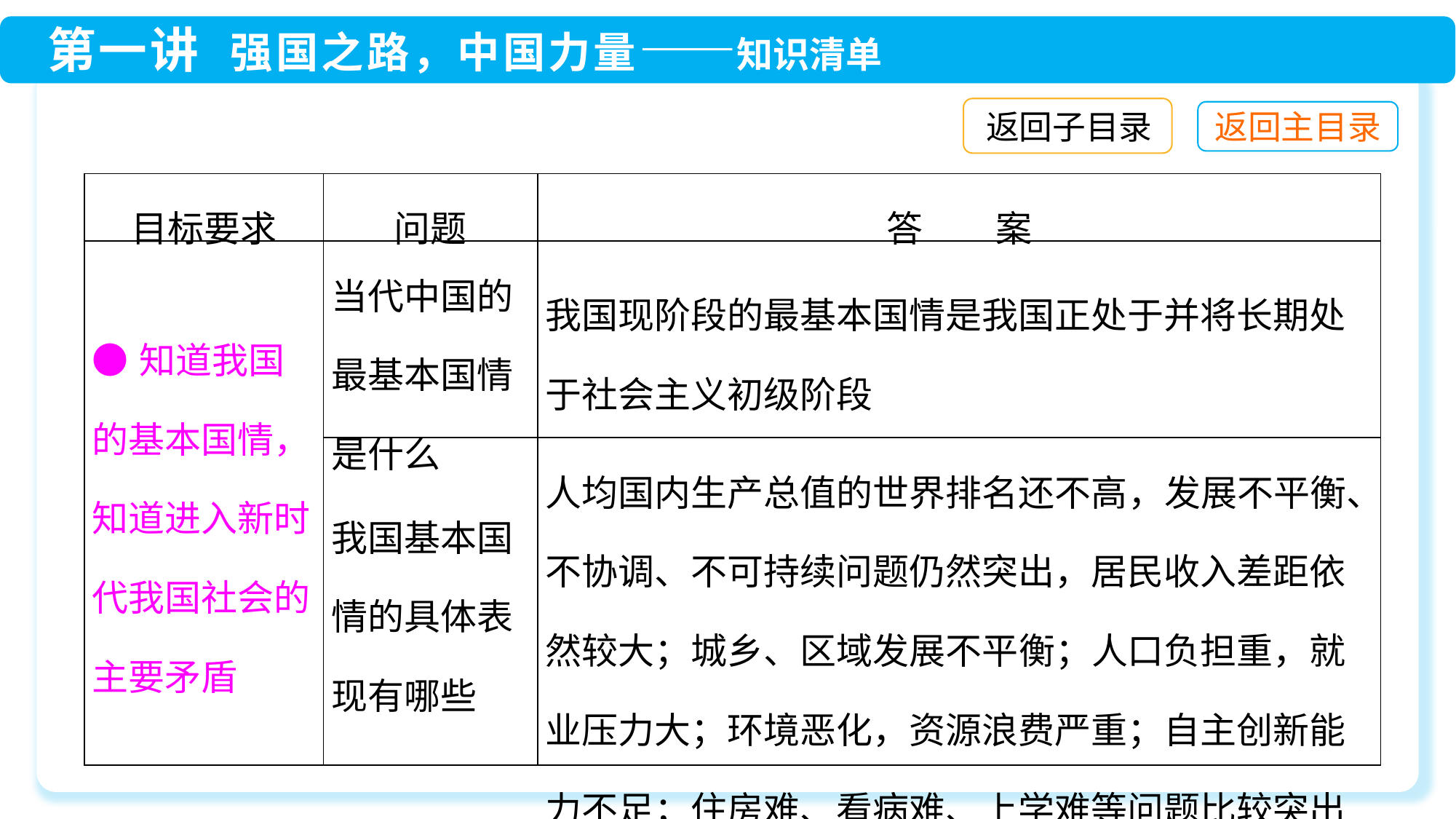

返回子目录
| 目标要求 | 问题 | 答　　案 |
| --- | --- | --- |
| ●知道我国的基本国情，知道进入新时代我国社会的主要矛盾 | 当代中国的最基本国情是什么 | 我国现阶段的最基本国情是我国正处于并将长期处于社会主义初级阶段 |
|  | 我国基本国情的具体表现有哪些 | 人均国内生产总值的世界排名还不高，发展不平衡、不协调、不可持续问题仍然突出，居民收入差距依然较大；城乡、区域发展不平衡；人口负担重，就业压力大；环境恶化，资源浪费严重；自主创新能力不足；住房难、看病难、上学难等问题比较突出 |